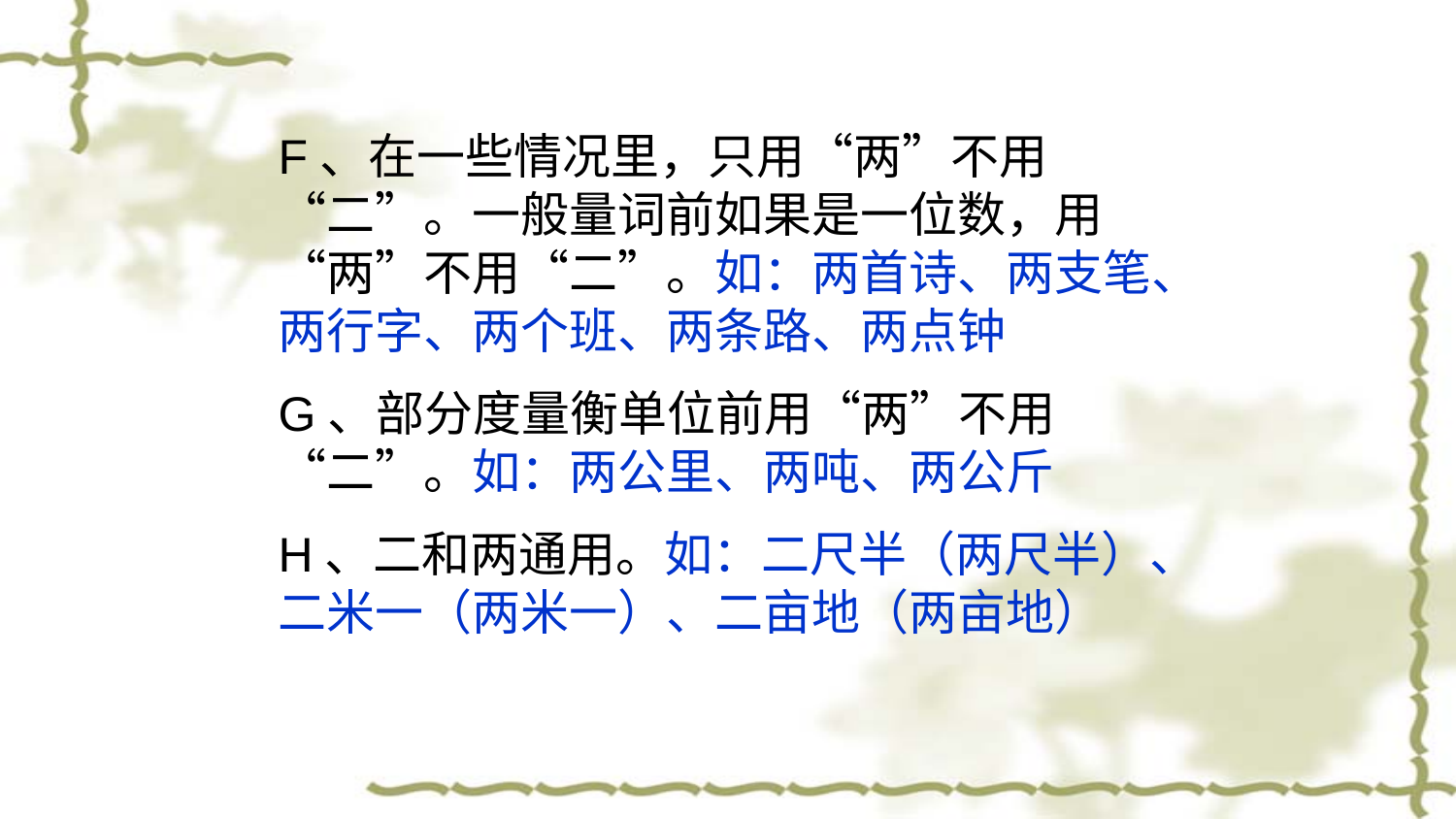

F、在一些情况里，只用“两”不用“二”。一般量词前如果是一位数，用“两”不用“二”。如：两首诗、两支笔、两行字、两个班、两条路、两点钟
G、部分度量衡单位前用“两”不用“二”。如：两公里、两吨、两公斤
H、二和两通用。如：二尺半（两尺半）、二米一（两米一）、二亩地（两亩地）